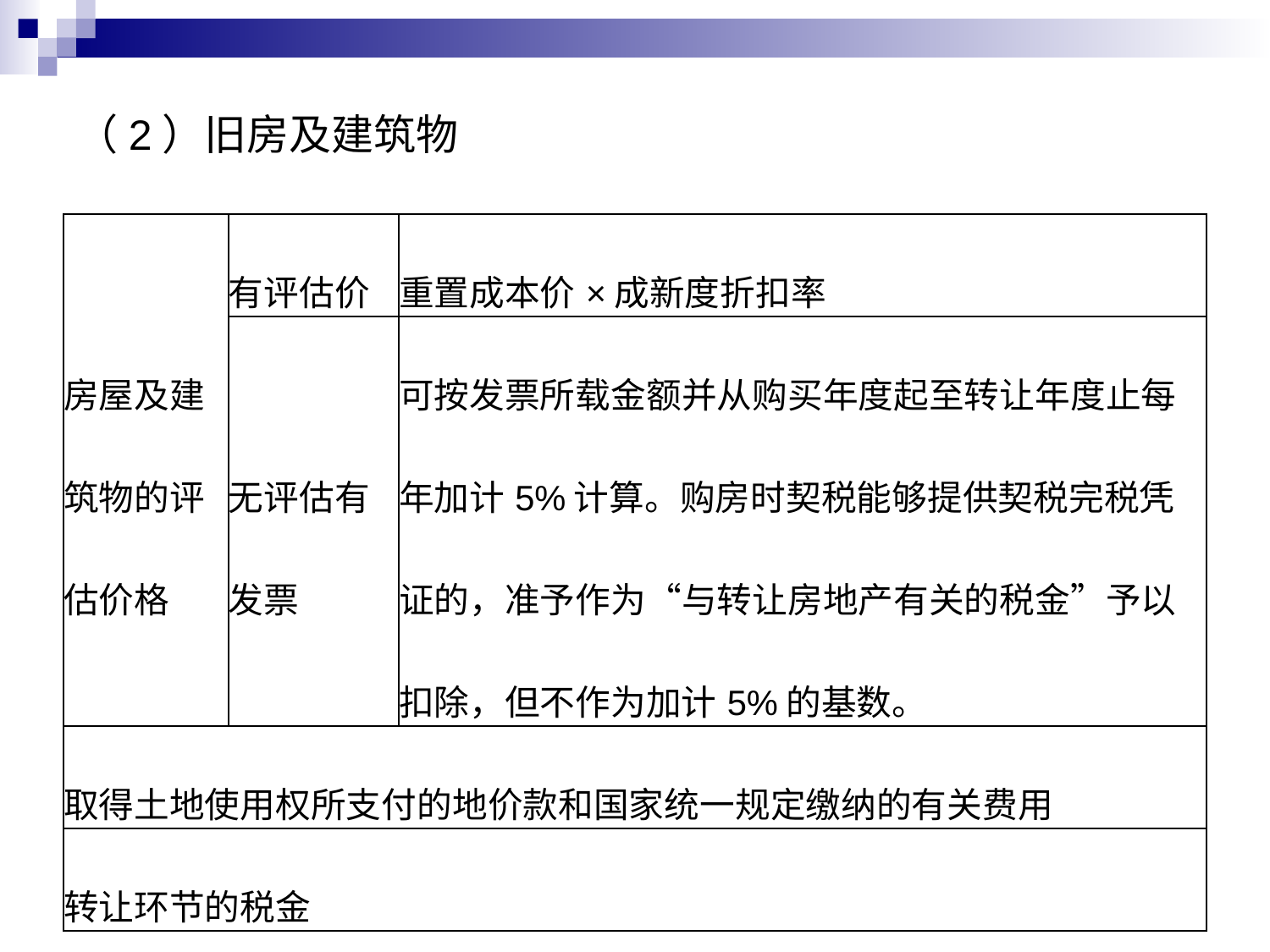

# （2）旧房及建筑物
| 房屋及建筑物的评估价格 | 有评估价 | 重置成本价×成新度折扣率 |
| --- | --- | --- |
|  | 无评估有发票 | 可按发票所载金额并从购买年度起至转让年度止每年加计5%计算。购房时契税能够提供契税完税凭证的，准予作为“与转让房地产有关的税金”予以扣除，但不作为加计5%的基数。 |
| 取得土地使用权所支付的地价款和国家统一规定缴纳的有关费用 |  |  |
| 转让环节的税金 |  |  |